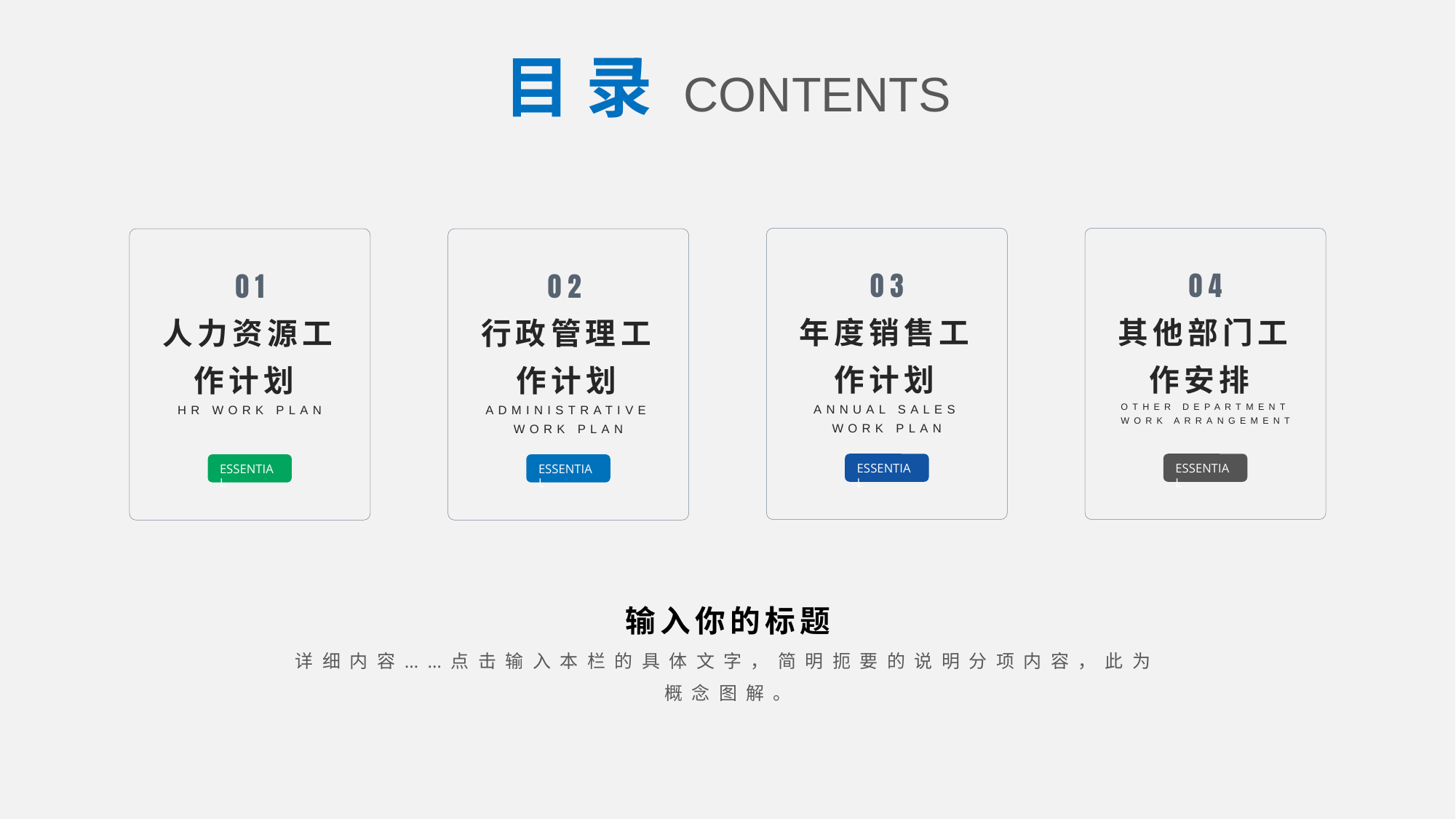

目 录 CONTENTS

0 3
年度销售工作计划 ANNUAL SALES WORK PLAN
ESSENTIAL

0 4
其他部门工作安排
OTHER DEPARTMENT WORK ARRANGEMENT
ESSENTIAL

0 1
人力资源工作计划
HR WORK PLAN
ESSENTIAL

0 2
行政管理工作计划 ADMINISTRATIVE WORK PLAN
ESSENTIAL
输入你的标题
详细内容……点击输入本栏的具体文字，简明扼要的说明分项内容，此为概念图解。